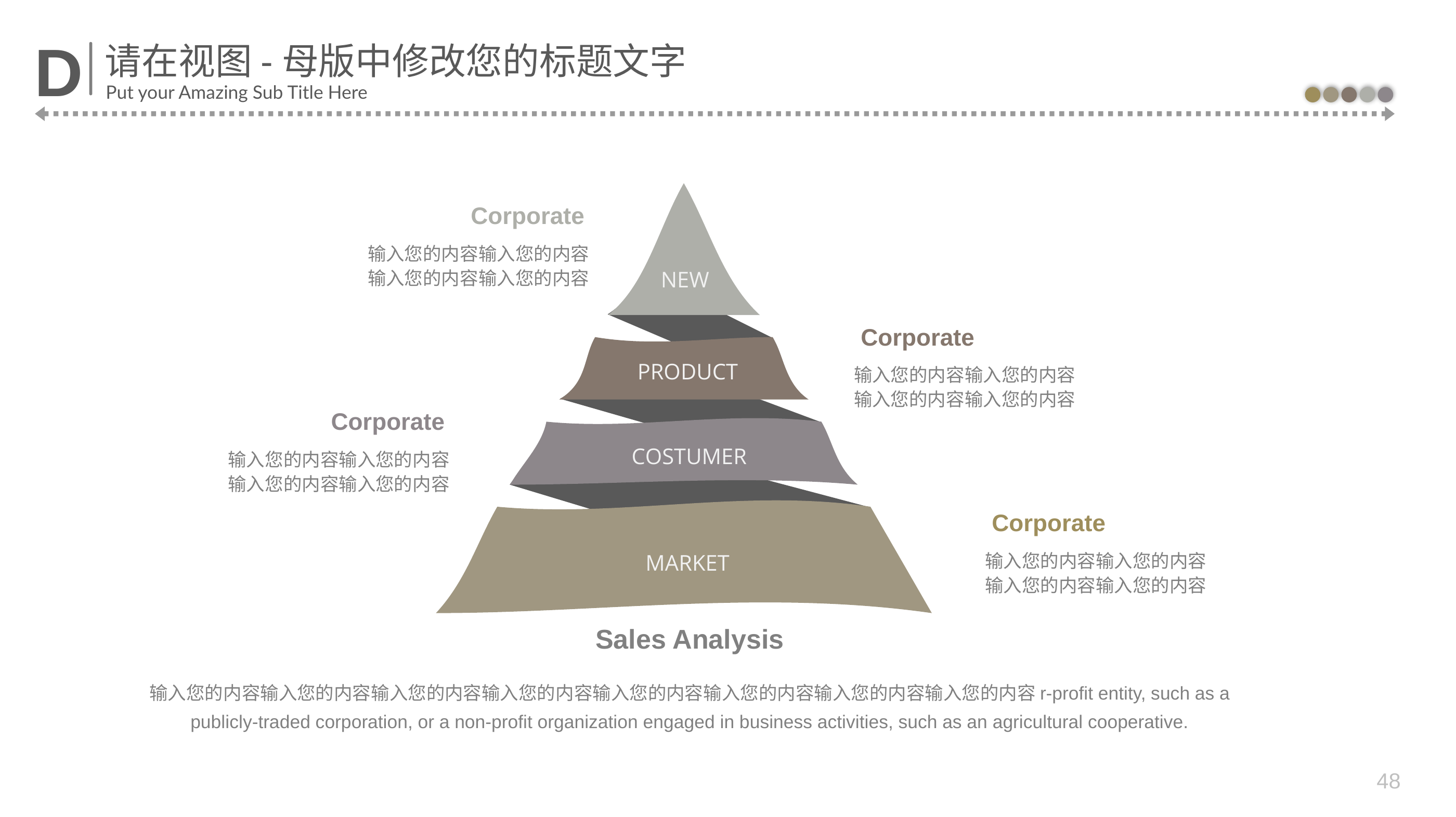

NEW

PRODUCT

COSTUMER

MARKET
Corporate
输入您的内容输入您的内容输入您的内容输入您的内容
Corporate
输入您的内容输入您的内容输入您的内容输入您的内容
Corporate
输入您的内容输入您的内容输入您的内容输入您的内容
Corporate
输入您的内容输入您的内容输入您的内容输入您的内容
Sales Analysis
输入您的内容输入您的内容输入您的内容输入您的内容输入您的内容输入您的内容输入您的内容输入您的内容r-profit entity, such as a publicly-traded corporation, or a non-profit organization engaged in business activities, such as an agricultural cooperative.
48